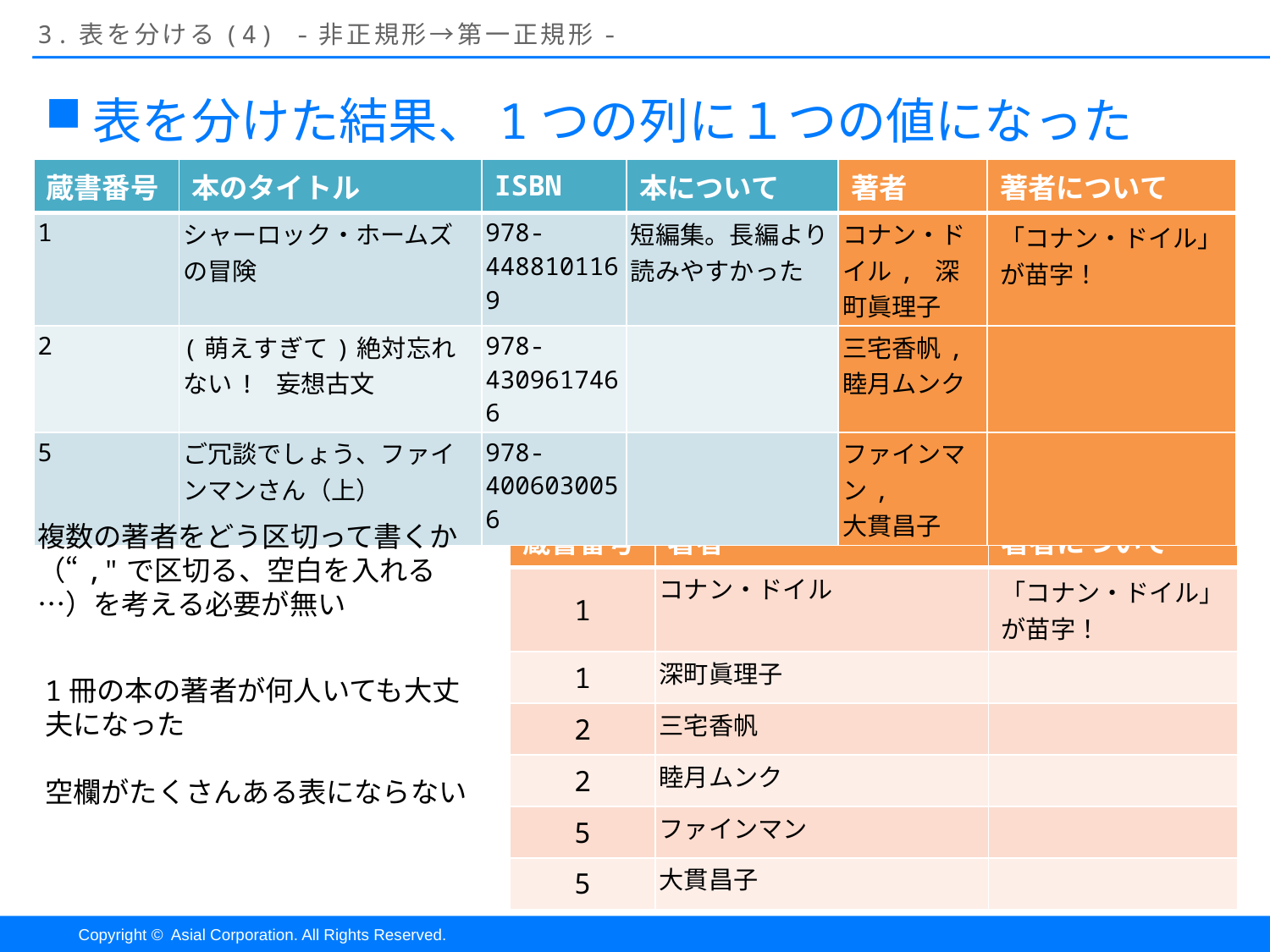

# 3.表を分ける(4) -非正規形→第一正規形-

表を分けた結果、1つの列に１つの値になった
| 蔵書番号 | 本のタイトル | ISBN | 本について | 著者 | 著者について |
| --- | --- | --- | --- | --- | --- |
| 1 | シャーロック・ホームズの冒険 | 978-4488101169 | 短編集。長編より読みやすかった | コナン・ドイル, 深町眞理子 | 「コナン・ドイル」が苗字！ |
| 2 | (萌えすぎて)絶対忘れない! 妄想古文 | 978-4309617466 |  | 三宅香帆, 睦月ムンク |  |
| 5 | ご冗談でしょう、ファインマンさん（上） | 978-4006030056 |  | ファインマン, 大貫昌子 |  |
複数の著者をどう区切って書くか（“,"で区切る、空白を入れる…）を考える必要が無い
| 蔵書番号 | 著者 | 著者について |
| --- | --- | --- |
| 1 | コナン・ドイル | 「コナン・ドイル」が苗字！ |
| 1 | 深町眞理子 |  |
| 2 | 三宅香帆 |  |
| 2 | 睦月ムンク |  |
| 5 | ファインマン |  |
| 5 | 大貫昌子 |  |
1冊の本の著者が何人いても大丈夫になった

空欄がたくさんある表にならない